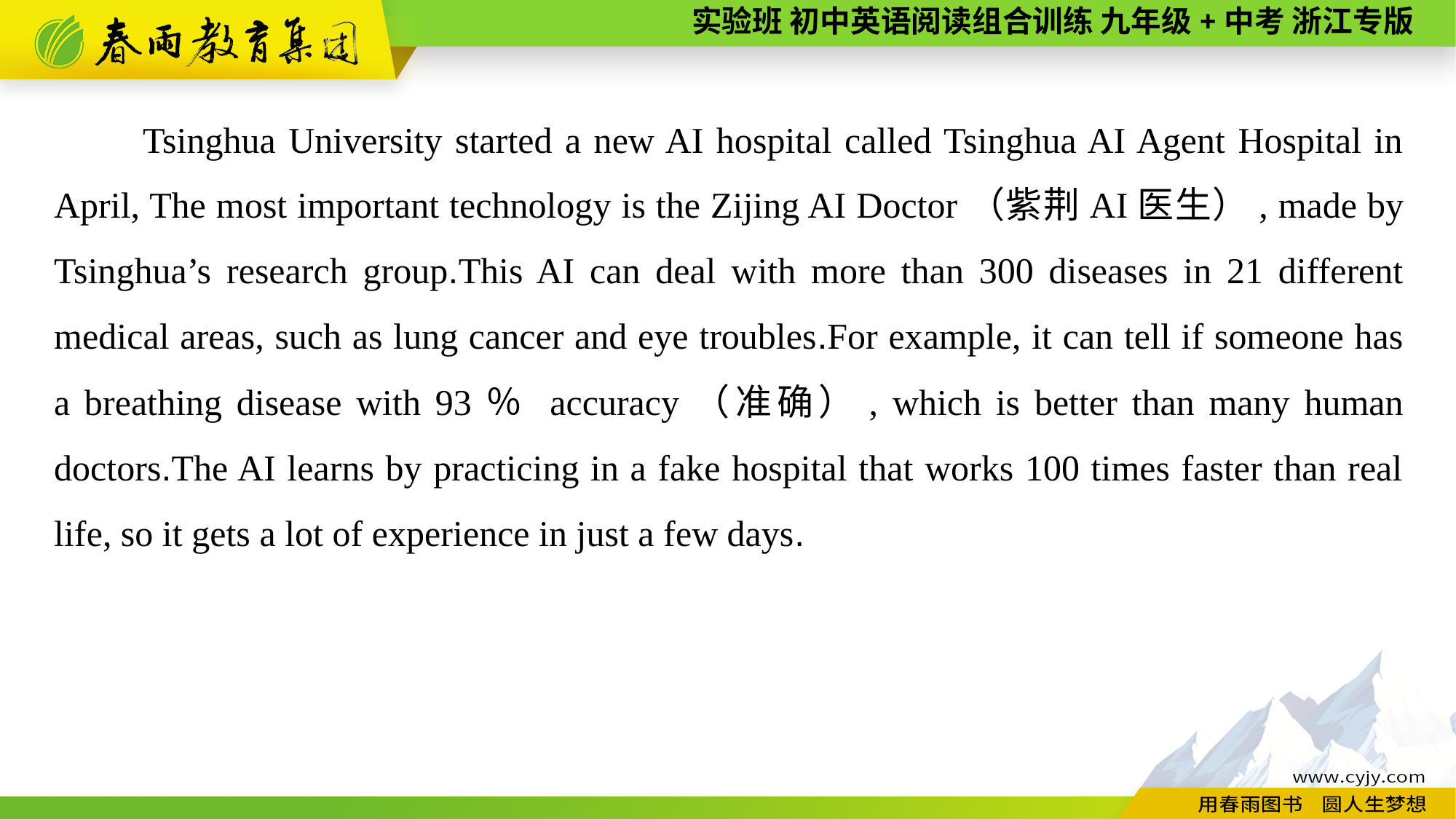

Tsinghua University started a new AI hospital called Tsinghua AI Agent Hospital in April, The most important technology is the Zijing AI Doctor（紫荆AI医生）, made by Tsinghua’s research group.This AI can deal with more than 300 diseases in 21 different medical areas, such as lung cancer and eye troubles.For example, it can tell if someone has a breathing disease with 93％ accuracy（准确）, which is better than many human doctors.The AI learns by practicing in a fake hospital that works 100 times faster than real life, so it gets a lot of experience in just a few days.